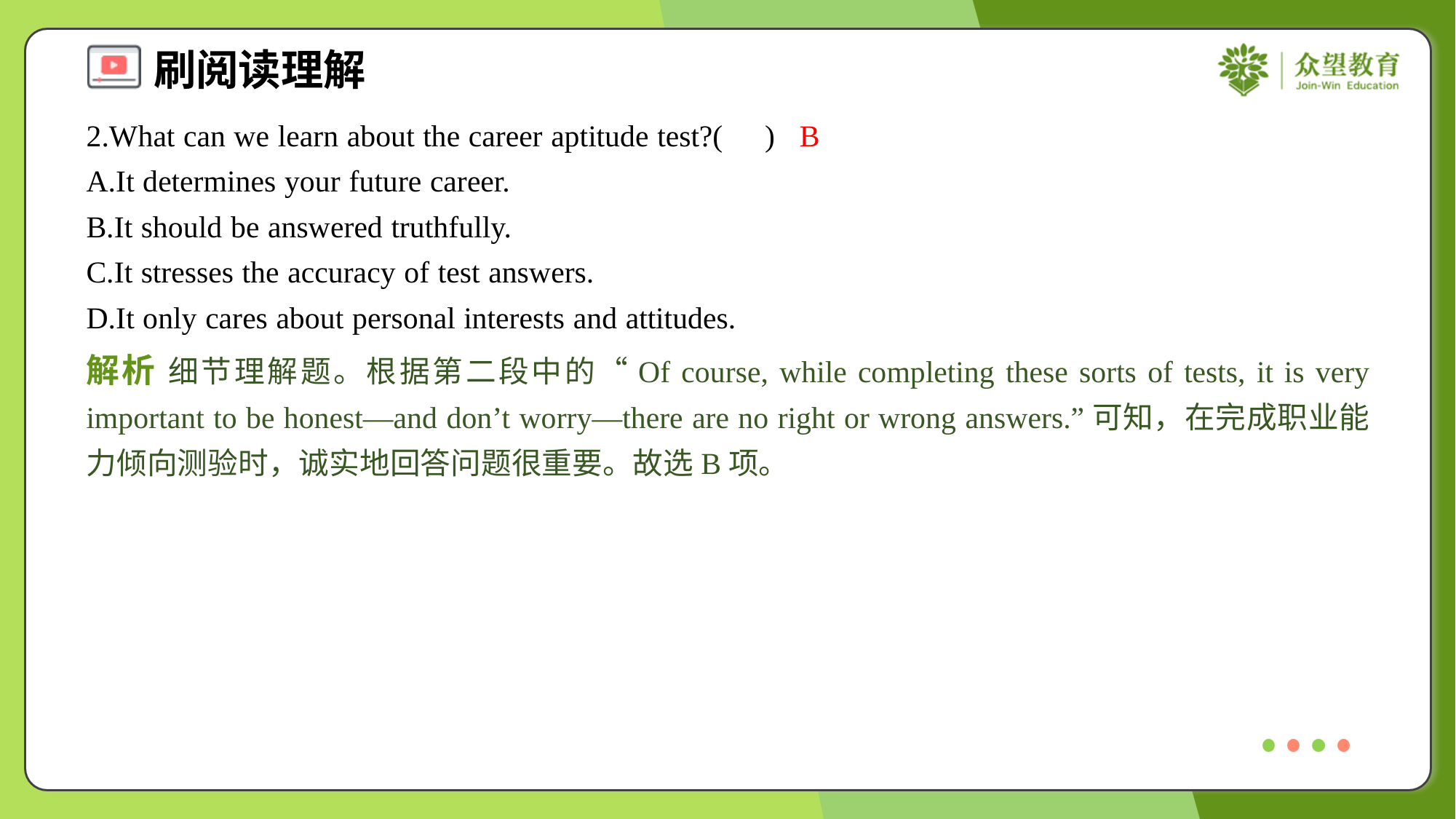

2.What can we learn about the career aptitude test?(     )
B
A.It determines your future career.
B.It should be answered truthfully.
C.It stresses the accuracy of test answers.
D.It only cares about personal interests and attitudes.
解析 细节理解题。根据第二段中的“Of course, while completing these sorts of tests, it is very important to be honest—and don’t worry—there are no right or wrong answers.”可知，在完成职业能力倾向测验时，诚实地回答问题很重要。故选B项。